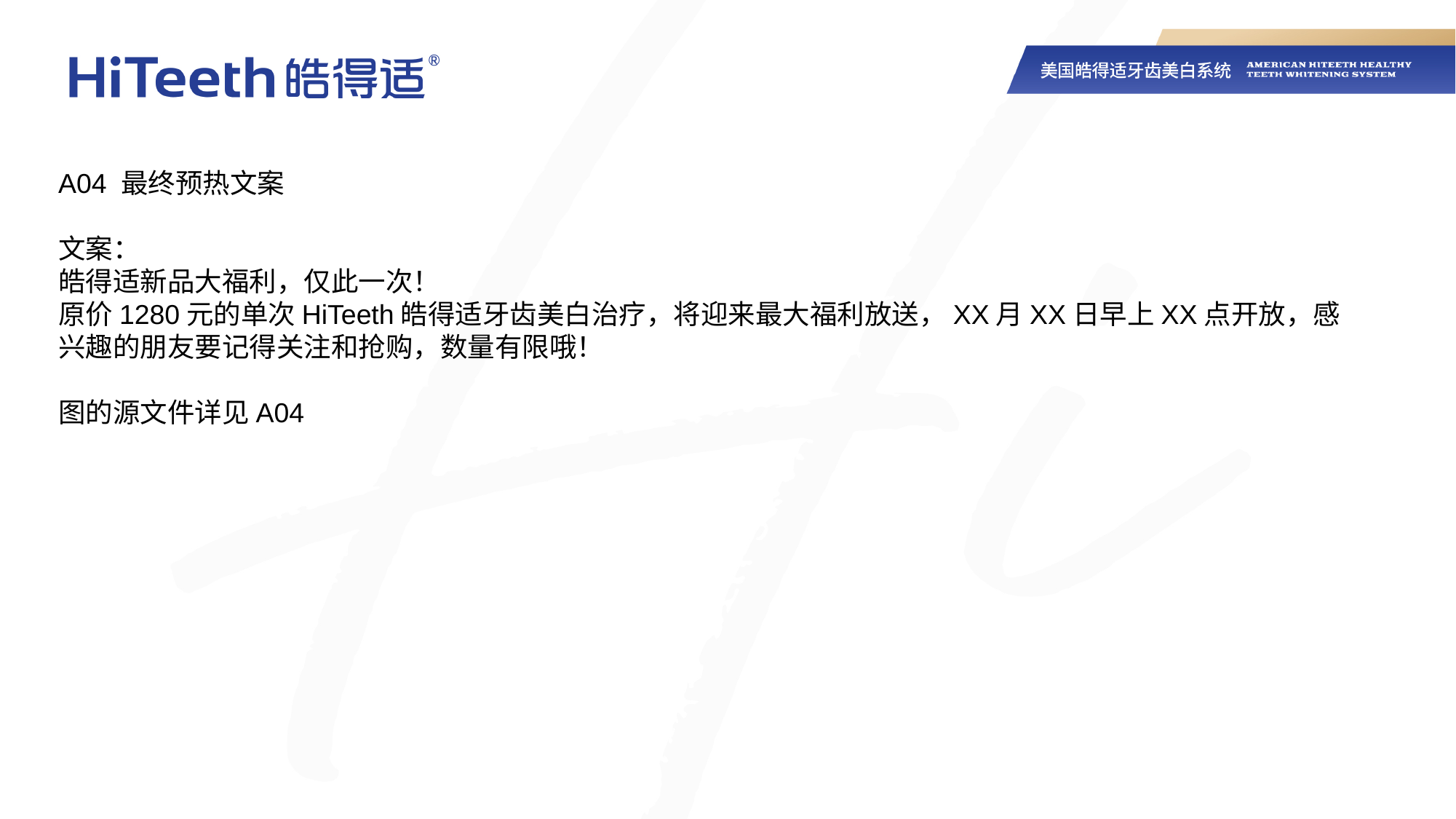

A04 最终预热文案

文案：
皓得适新品大福利，仅此一次！
原价1280元的单次HiTeeth皓得适牙齿美白治疗，将迎来最大福利放送，XX月XX日早上XX点开放，感兴趣的朋友要记得关注和抢购，数量有限哦！

图的源文件详见A04